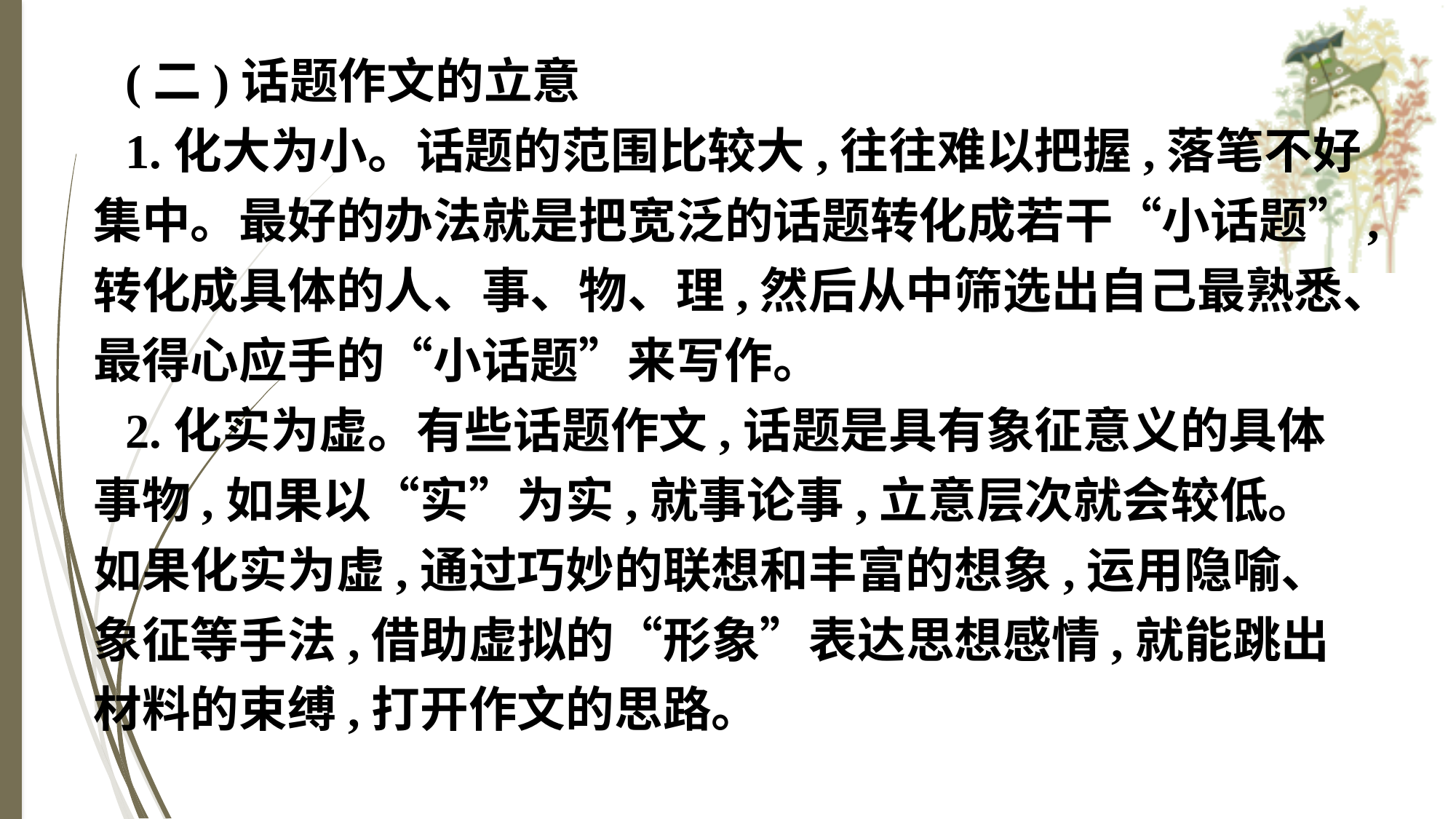

(二)话题作文的立意
1.化大为小。话题的范围比较大,往往难以把握,落笔不好集中。最好的办法就是把宽泛的话题转化成若干“小话题”,转化成具体的人、事、物、理,然后从中筛选出自己最熟悉、最得心应手的“小话题”来写作。
2.化实为虚。有些话题作文,话题是具有象征意义的具体事物,如果以“实”为实,就事论事,立意层次就会较低。如果化实为虚,通过巧妙的联想和丰富的想象,运用隐喻、象征等手法,借助虚拟的“形象”表达思想感情,就能跳出材料的束缚,打开作文的思路。